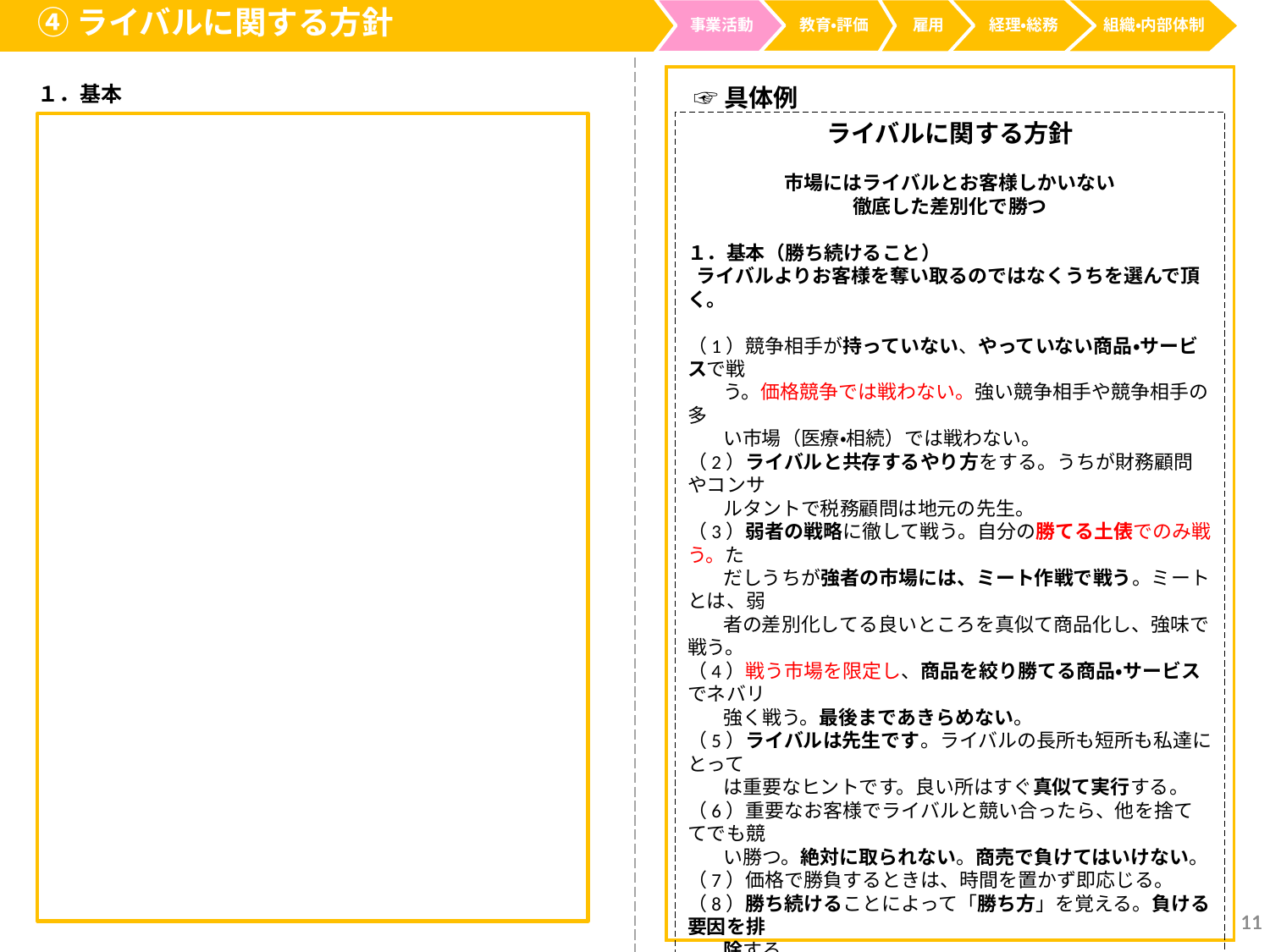

④ライバルに関する方針
事業活動
経理・総務
教育・評価
雇用
組織・内部体制

１．基本
☞具体例
ライバルに関する方針

市場にはライバルとお客様しかいない
徹底した差別化で勝つ

１．基本（勝ち続けること）
 ライバルよりお客様を奪い取るのではなくうちを選んで頂く。

（1）競争相手が持っていない、やっていない商品・サービスで戦
       う。価格競争では戦わない。強い競争相手や競争相手の多
       い市場（医療・相続）では戦わない。
（2）ライバルと共存するやり方をする。うちが財務顧問やコンサ
       ルタントで税務顧問は地元の先生。
（3）弱者の戦略に徹して戦う。自分の勝てる土俵でのみ戦う。た
       だしうちが強者の市場には、ミート作戦で戦う。ミートとは、弱
       者の差別化してる良いところを真似て商品化し、強味で戦う。
（4）戦う市場を限定し、商品を絞り勝てる商品・サービスでネバリ
       強く戦う。最後まであきらめない。
（5）ライバルは先生です。ライバルの長所も短所も私達にとって
       は重要なヒントです。良い所はすぐ真似て実行する。
（6）重要なお客様でライバルと競い合ったら、他を捨ててでも競
       い勝つ。絶対に取られない。商売で負けてはいけない。
（7）価格で勝負するときは、時間を置かず即応じる。
（8）勝ち続けることによって「勝ち方」を覚える。負ける要因を排
       除する。
（9）戦わずして勝つ方法を考える。競争相手のいない市場か弱
       い市場で戦う。
（10）ライバルの悪口は決して言わない。伝聞でどんどん増殖し、
         まわりまわって自分の立場を悪くする。
（11）●●コンサルティング会社ブランドを高める。新規開拓のと
　　　き、●●コンサルティング会社さんに替わるならしかたないと
　　　思ってもらう。ライバルが入り込みにくくする。

11
11
11